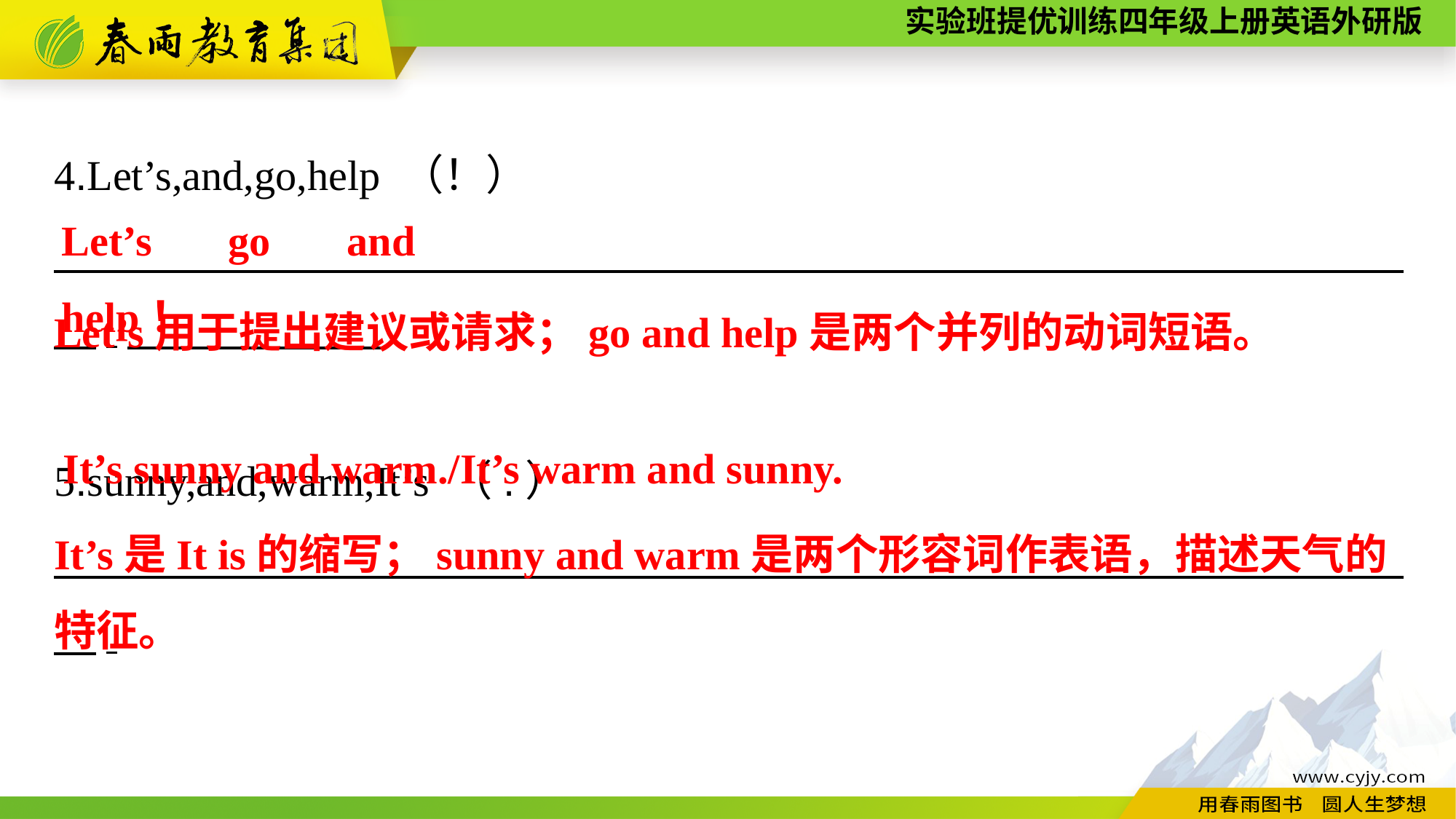

4.Let’s,and,go,help （！）
　　　　　　　　　　　　　　　　　　　　　　　　　　　  　　　　.

5.sunny,and,warm,It’s （.）
　　　　　　　　　　　　　　　　　　　　　　　　　　　  　　　　.
Let’s go and help！
Let’s用于提出建议或请求；go and help是两个并列的动词短语。
It’s sunny and warm./It’s warm and sunny.
It’s是It is的缩写；sunny and warm是两个形容词作表语，描述天气的
特征。